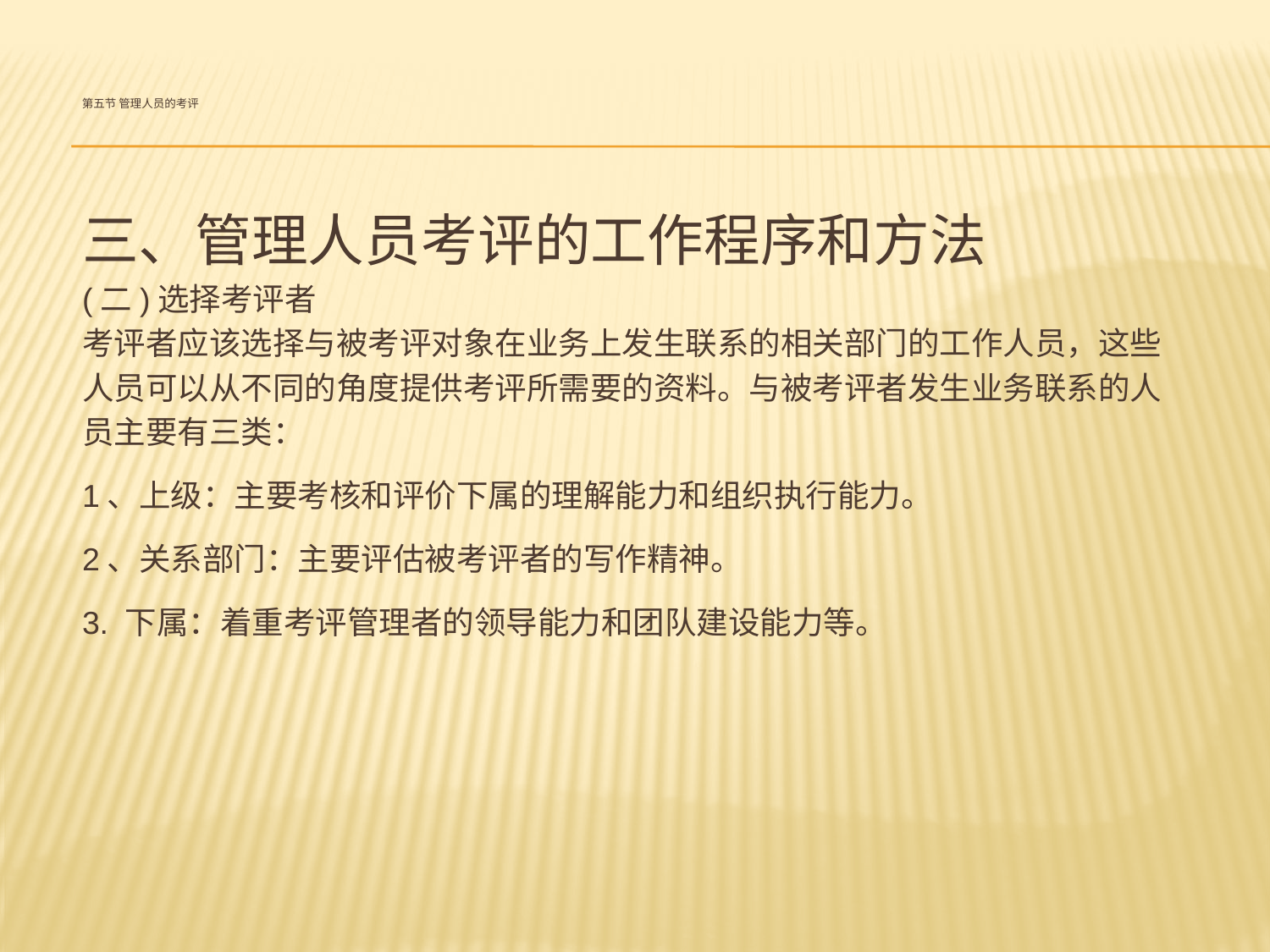

# 第五节 管理人员的考评
三、管理人员考评的工作程序和方法
(二)选择考评者
考评者应该选择与被考评对象在业务上发生联系的相关部门的工作人员，这些
人员可以从不同的角度提供考评所需要的资料。与被考评者发生业务联系的人
员主要有三类：
1、上级：主要考核和评价下属的理解能力和组织执行能力。
2、关系部门：主要评估被考评者的写作精神。
3. 下属：着重考评管理者的领导能力和团队建设能力等。